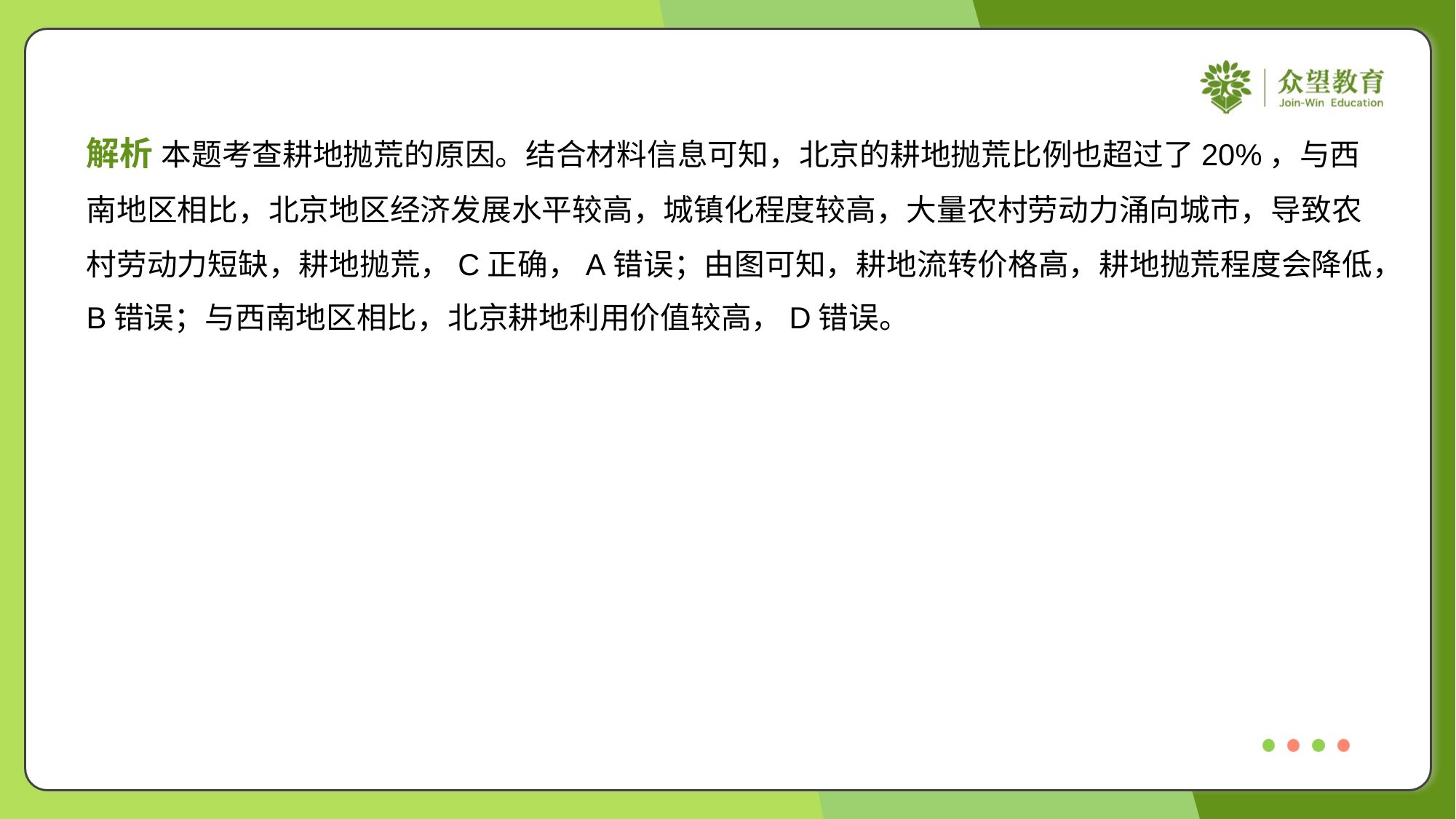

解析 本题考查耕地抛荒的原因。结合材料信息可知，北京的耕地抛荒比例也超过了20%，与西
南地区相比，北京地区经济发展水平较高，城镇化程度较高，大量农村劳动力涌向城市，导致农
村劳动力短缺，耕地抛荒，C正确，A错误；由图可知，耕地流转价格高，耕地抛荒程度会降低，
B错误；与西南地区相比，北京耕地利用价值较高，D错误。